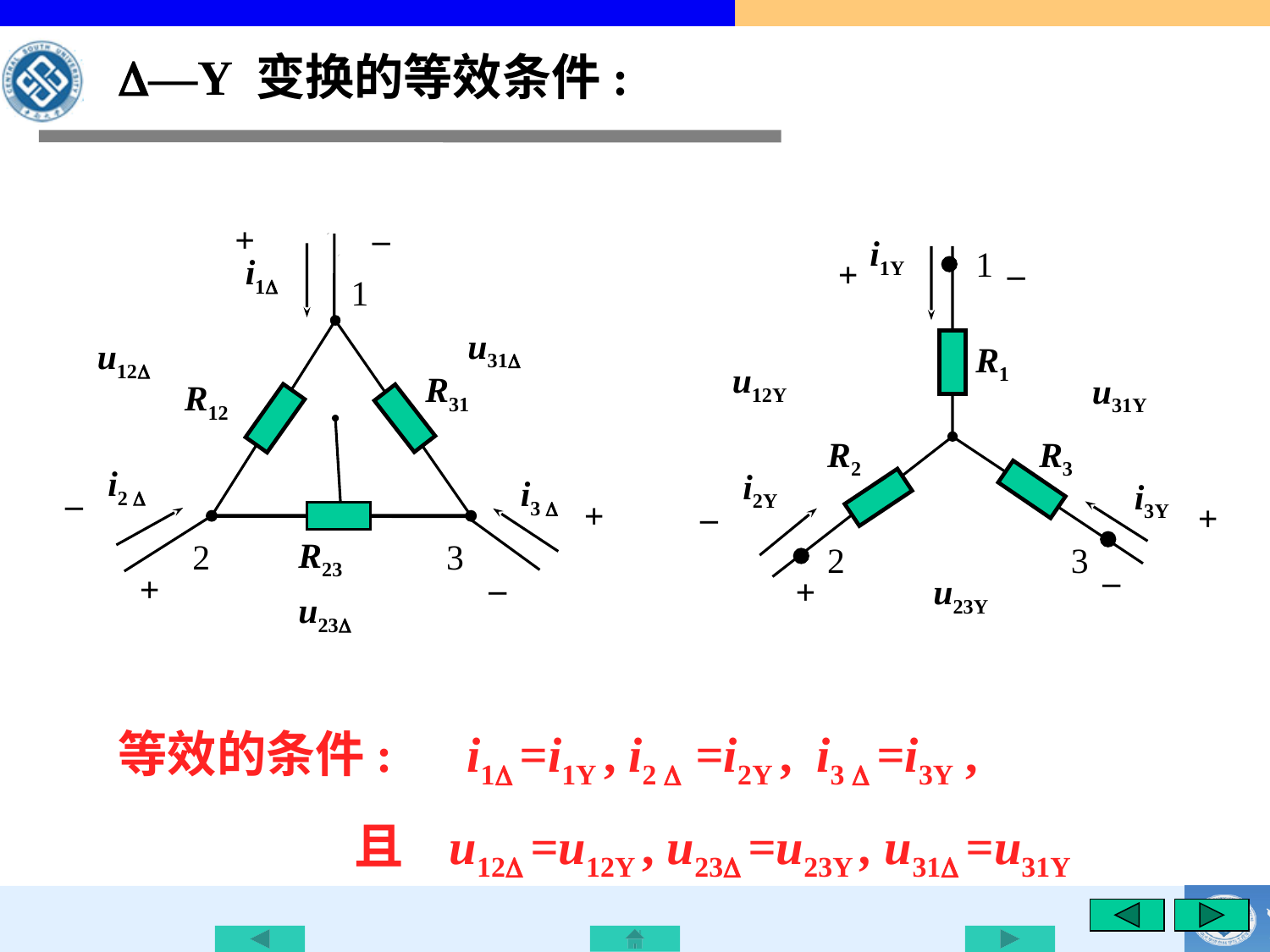

Δ—Y 变换的等效条件:
+
–

i1Δ

1
u31Δ

u12Δ
R31
R12

i2 Δ
i3 Δ
–

+

R23
2
3
+
–
u23Δ
i1Y
1
+

–

R1
u12Y
u31Y
R2
R3

i2Y

i3Y

–
+

2
3

–
+
u23Y
等效的条件:      i1Δ =i1Y , i2 Δ  =i2Y ,  i3 Δ =i3Y ,
                    且   u12Δ =u12Y , u23Δ =u23Y , u31Δ =u31Y